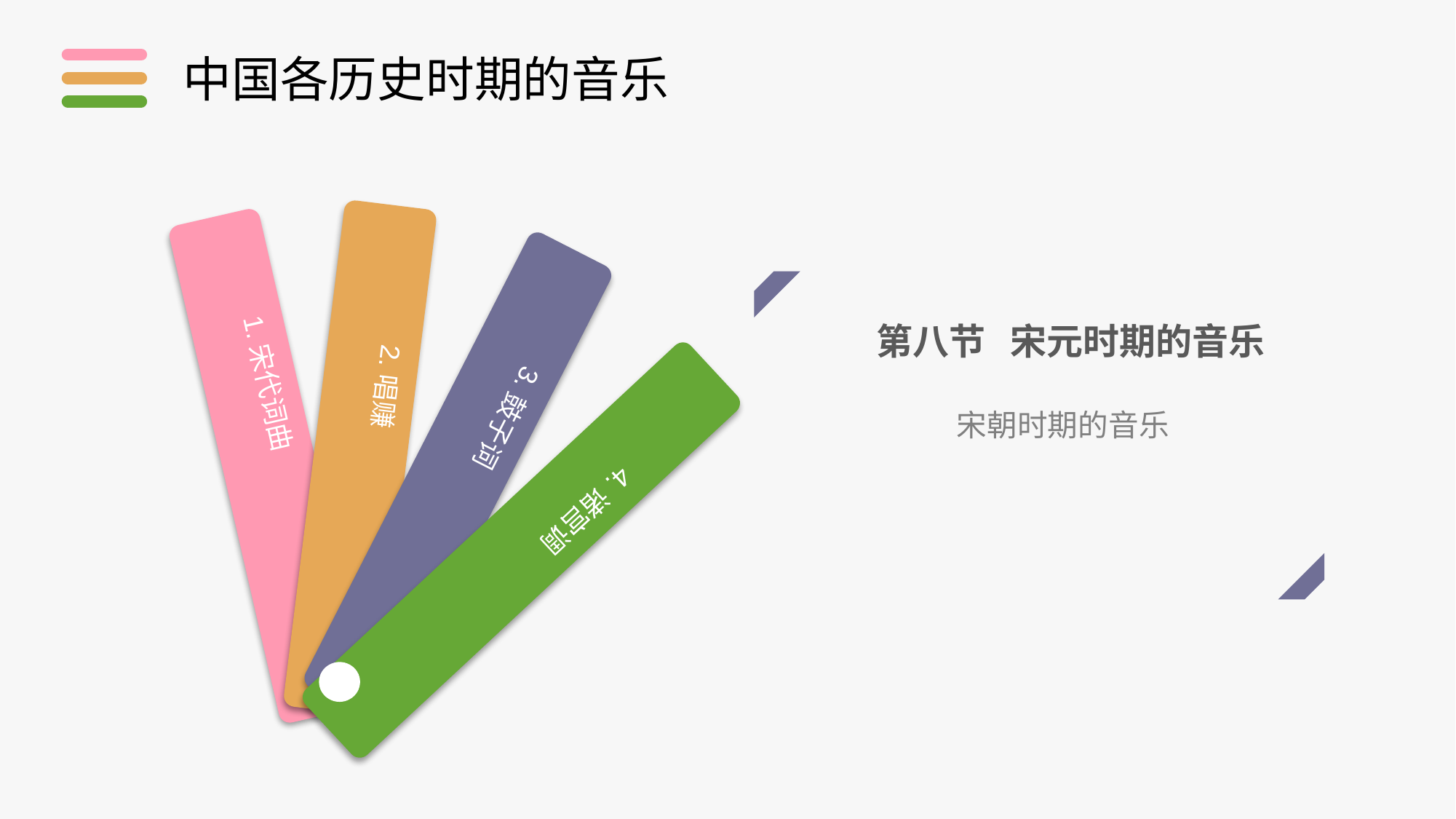

中国各历史时期的音乐
2.唱赚
1.宋代词曲
3.鼓子词
4.诸宫调

第八节   宋元时期的音乐
宋朝时期的音乐